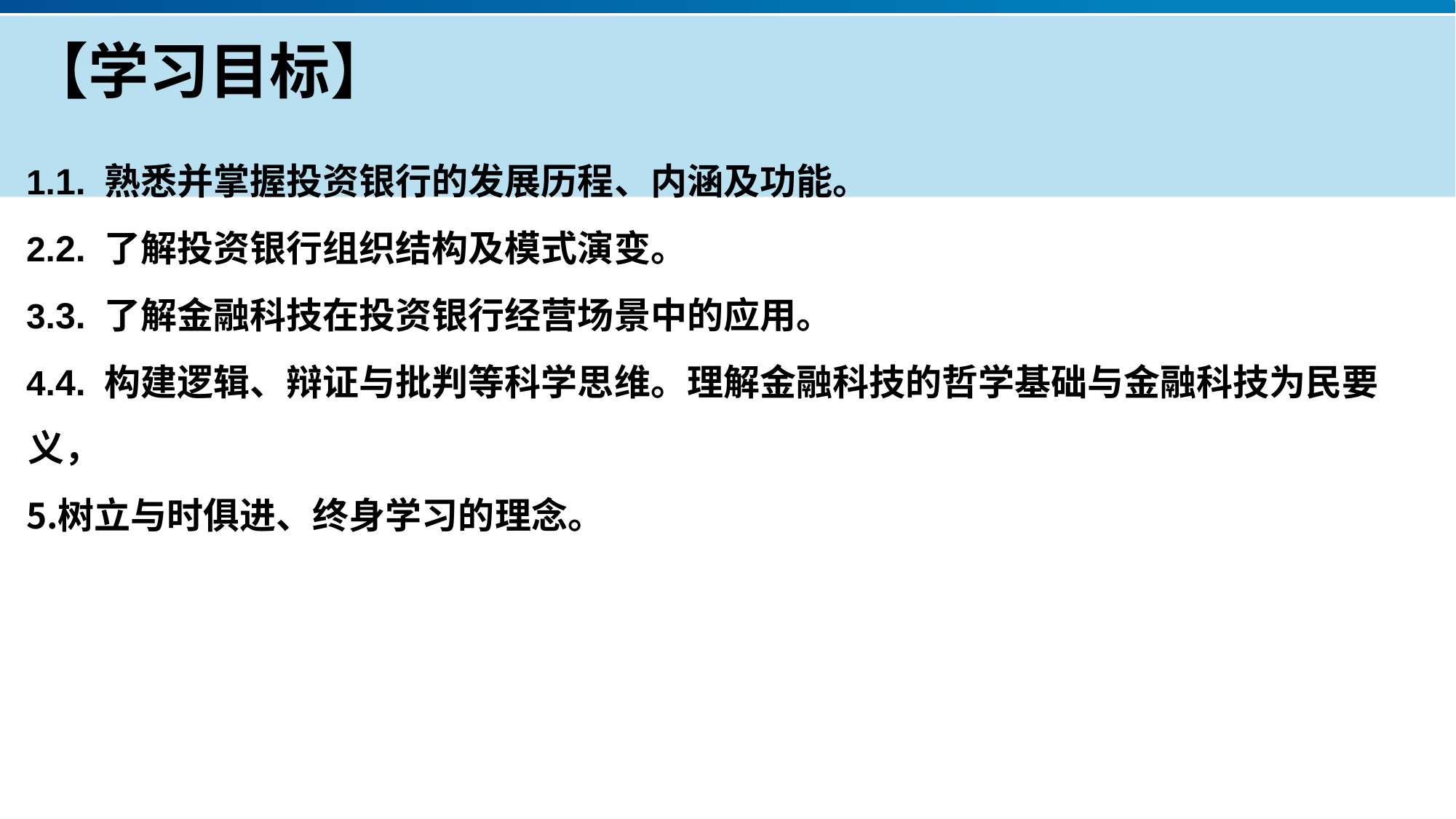

# 【学习目标】
1. 熟悉并掌握投资银行的发展历程、内涵及功能。
2. 了解投资银行组织结构及模式演变。
3. 了解金融科技在投资银行经营场景中的应用。
4. 构建逻辑、辩证与批判等科学思维。理解金融科技的哲学基础与金融科技为民要义，
树立与时俱进、终身学习的理念。